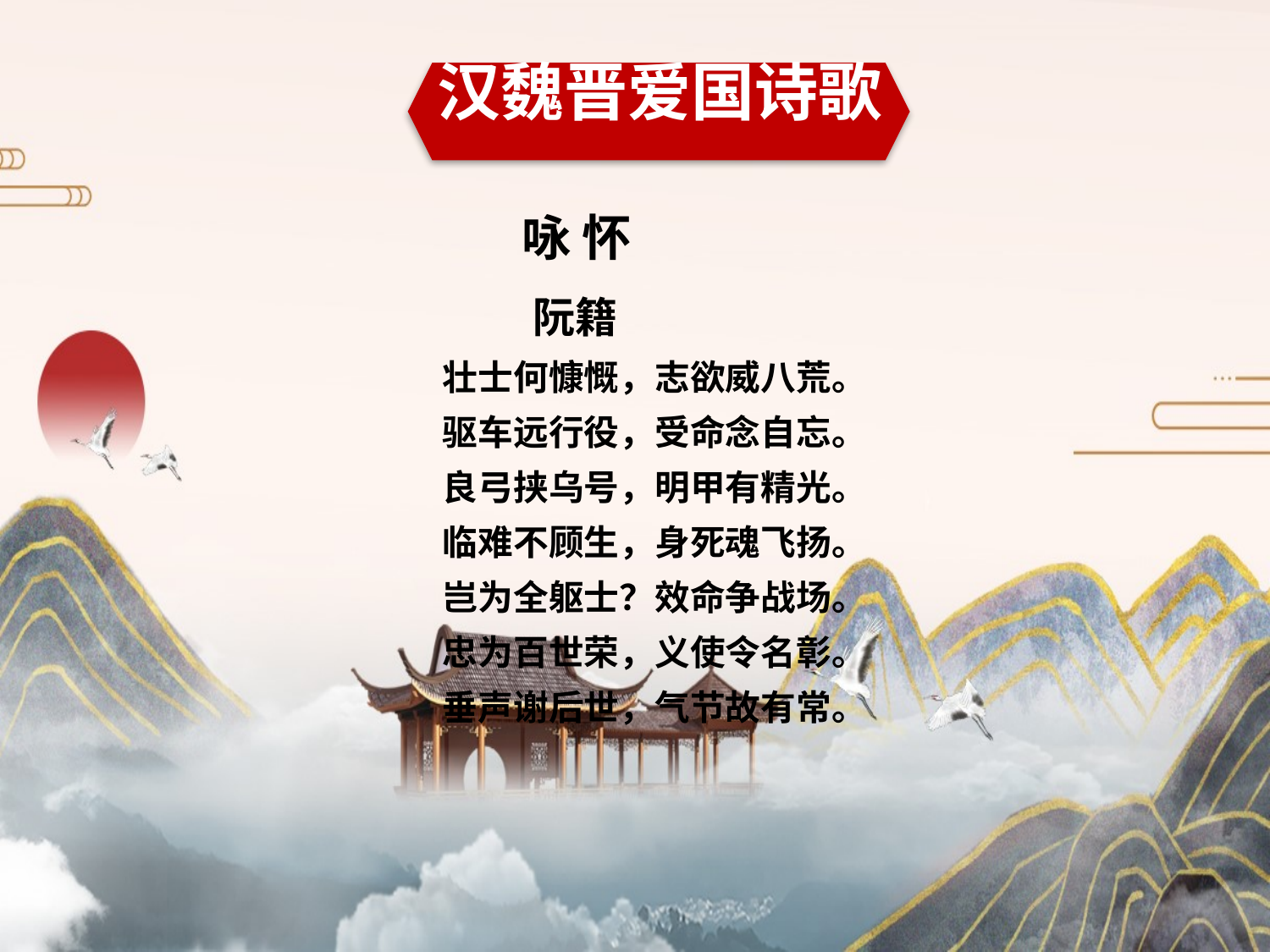

汉魏晋爱国诗歌

      咏 怀
       阮籍
壮士何慷慨，志欲威八荒。
驱车远行役，受命念自忘。
良弓挟乌号，明甲有精光。
临难不顾生，身死魂飞扬。
岂为全躯士？效命争战场。
忠为百世荣，义使令名彰。
垂声谢后世，气节故有常。